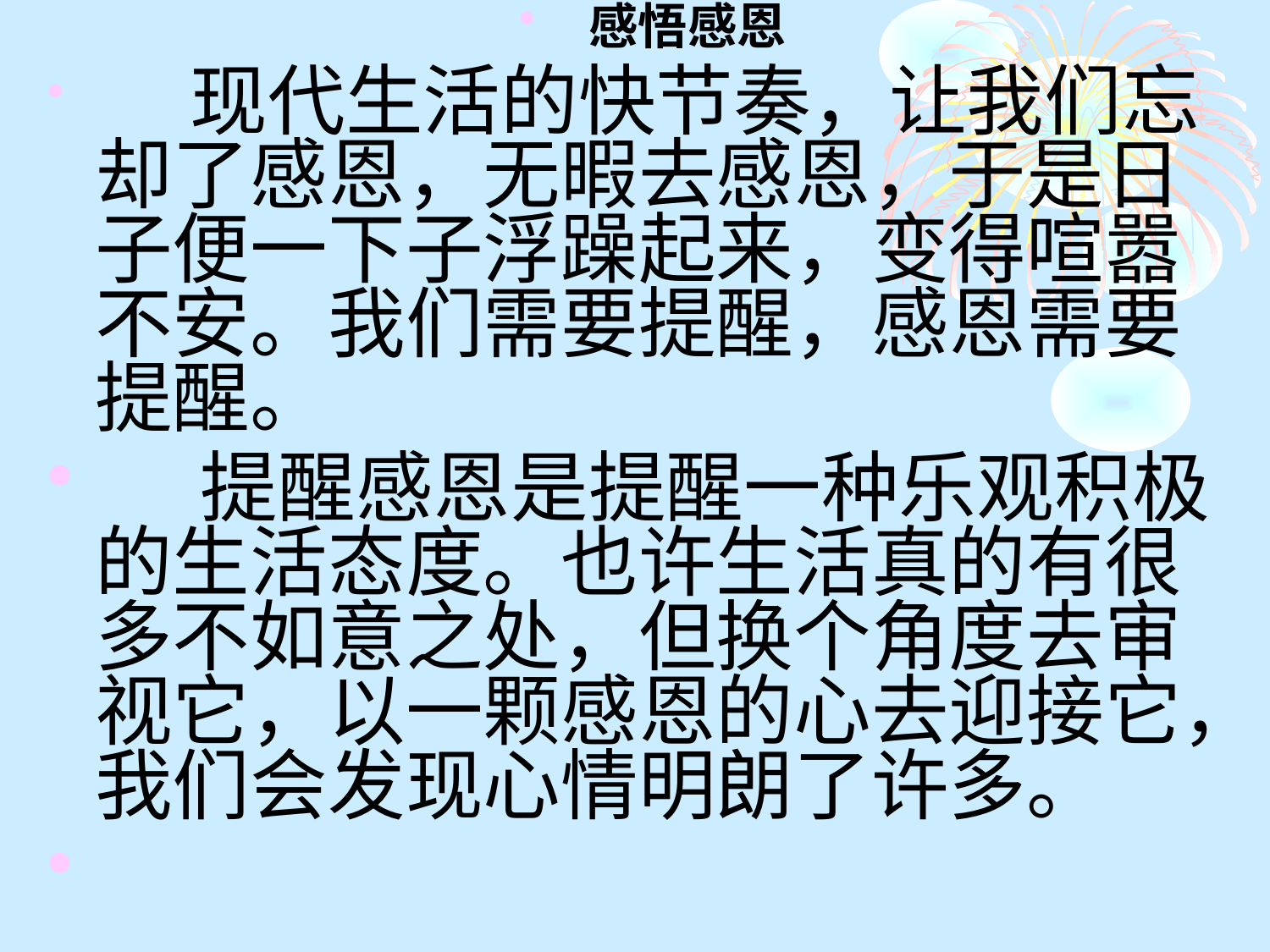

感悟感恩
        现代生活的快节奏，让我们忘却了感恩，无暇去感恩，于是日子便一下子浮躁起来，变得喧嚣不安。我们需要提醒，感恩需要提醒。
     提醒感恩是提醒一种乐观积极的生活态度。也许生活真的有很多不如意之处，但换个角度去审视它，以一颗感恩的心去迎接它，我们会发现心情明朗了许多。